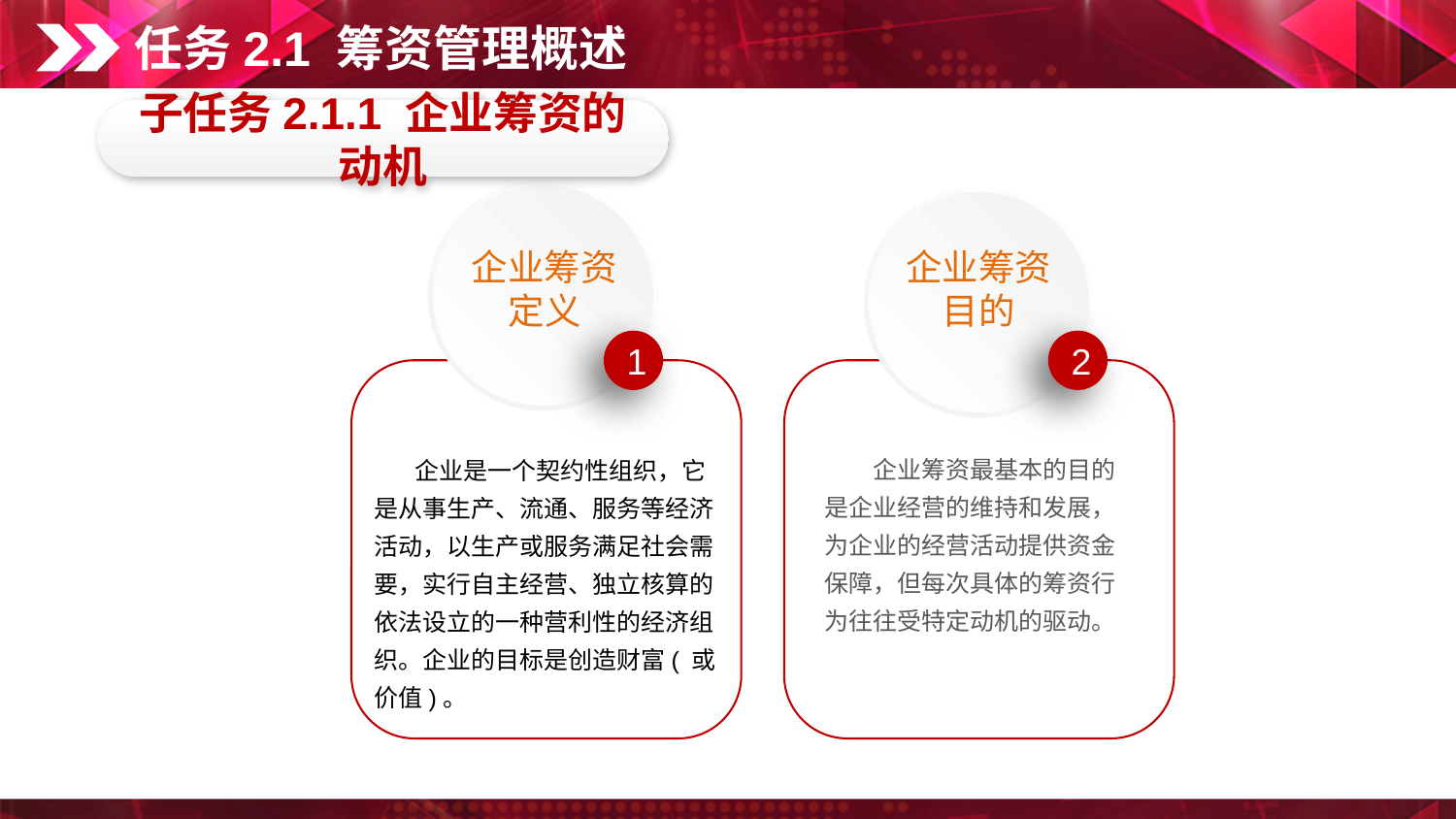

任务2.1 筹资管理概述

子任务2.1.1 企业筹资的动机

企业筹资
定义
企业筹资
目的
1
2

　　企业筹资最基本的目的是企业经营的维持和发展，为企业的经营活动提供资金保障，但每次具体的筹资行为往往受特定动机的驱动。
       企业是一个契约性组织，它是从事生产、流通、服务等经济活动，以生产或服务满足社会需要，实行自主经营、独立核算的依法设立的一种营利性的经济组织。企业的目标是创造财富( 或价值)。